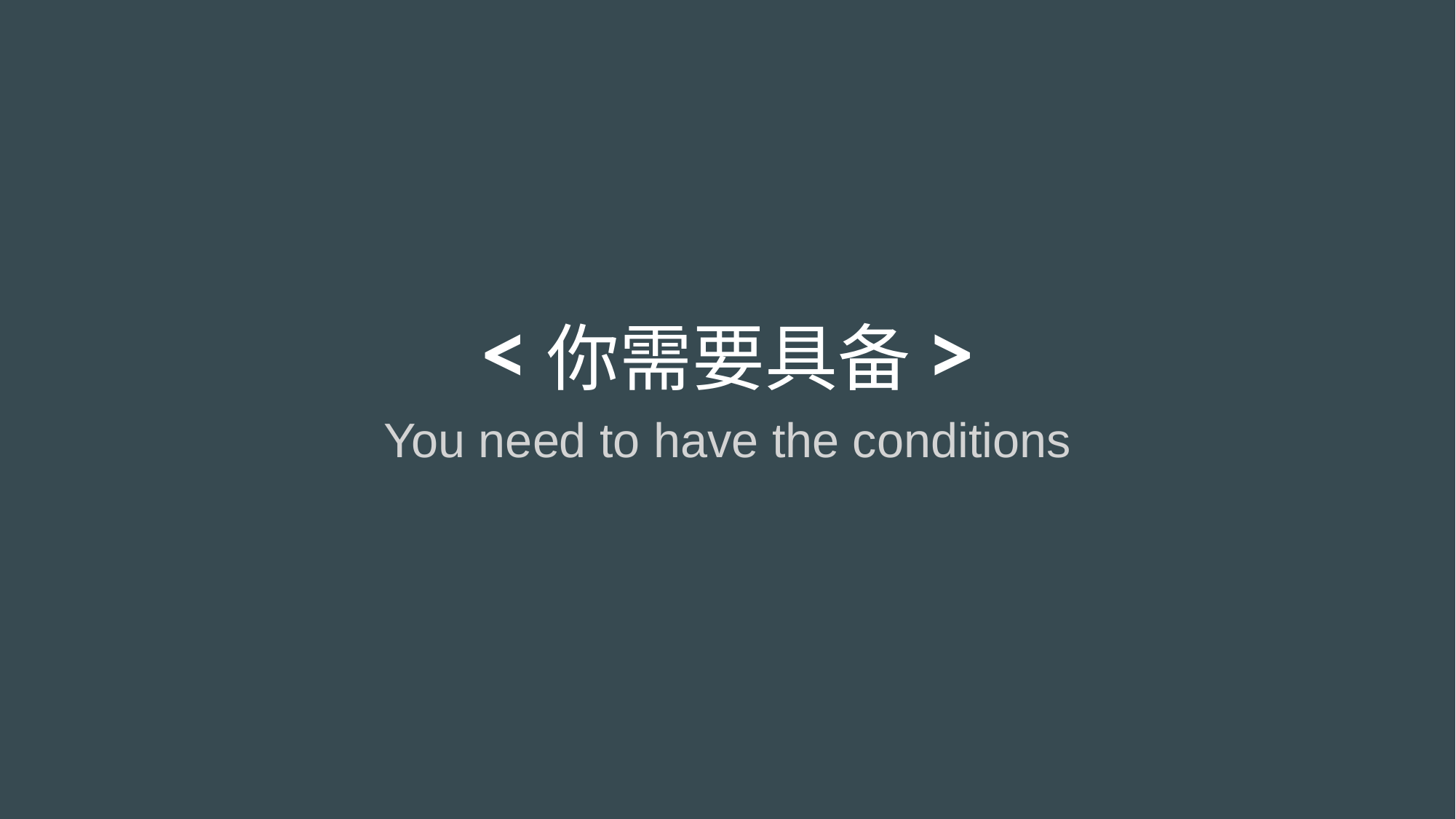

<你需要具备>
You need to have the conditions